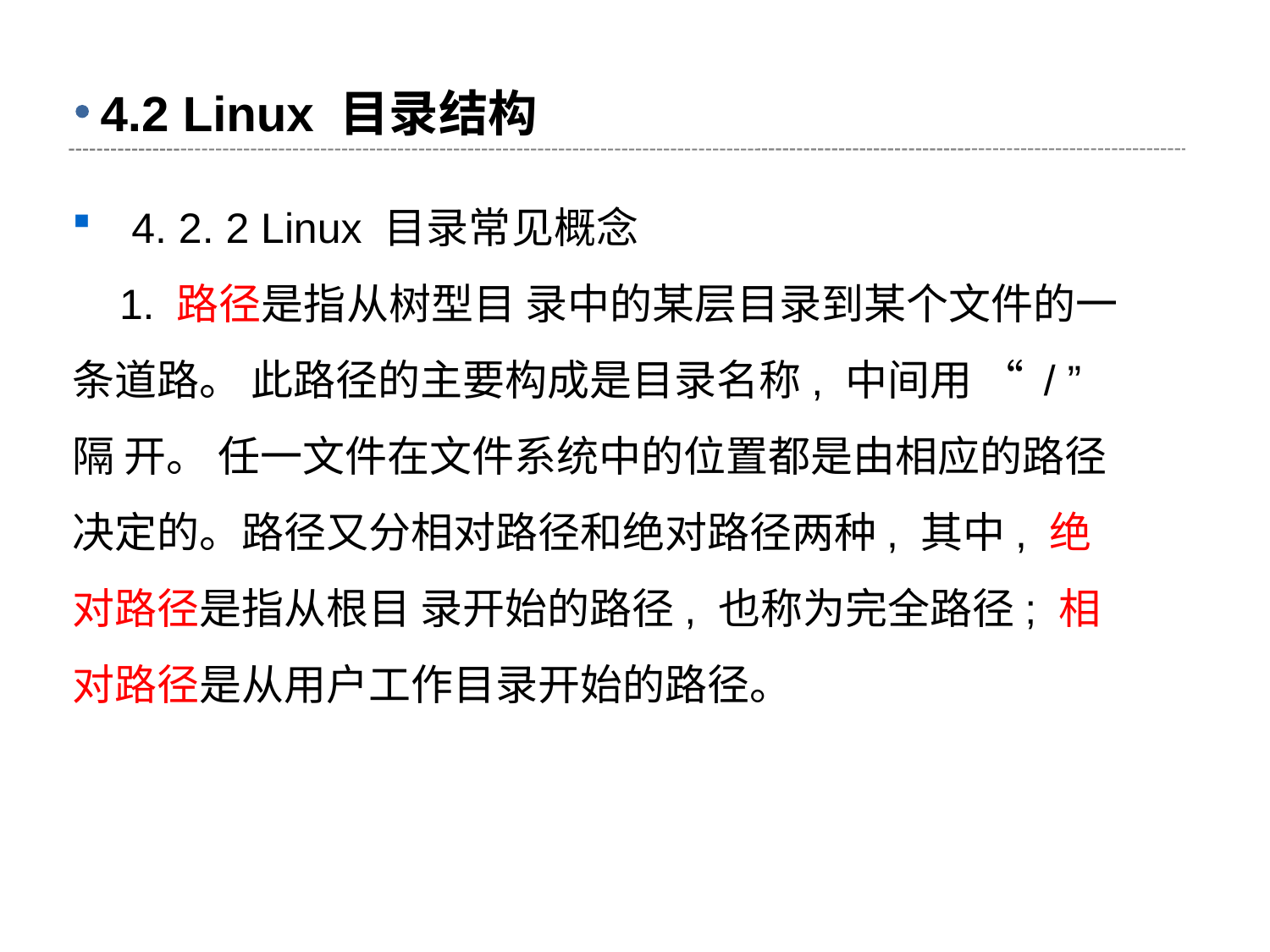

# 4.2 Linux 目录结构
 4. 2. 2 Linux 目录常见概念
    1. 路径是指从树型目 录中的某层目录到某个文件的一条道路。 此路径的主要构成是目录名称, 中间用 “ / ” 隔 开。 任一文件在文件系统中的位置都是由相应的路径决定的。路径又分相对路径和绝对路径两种, 其中, 绝对路径是指从根目 录开始的路径, 也称为完全路径; 相对路径是从用户工作目录开始的路径。